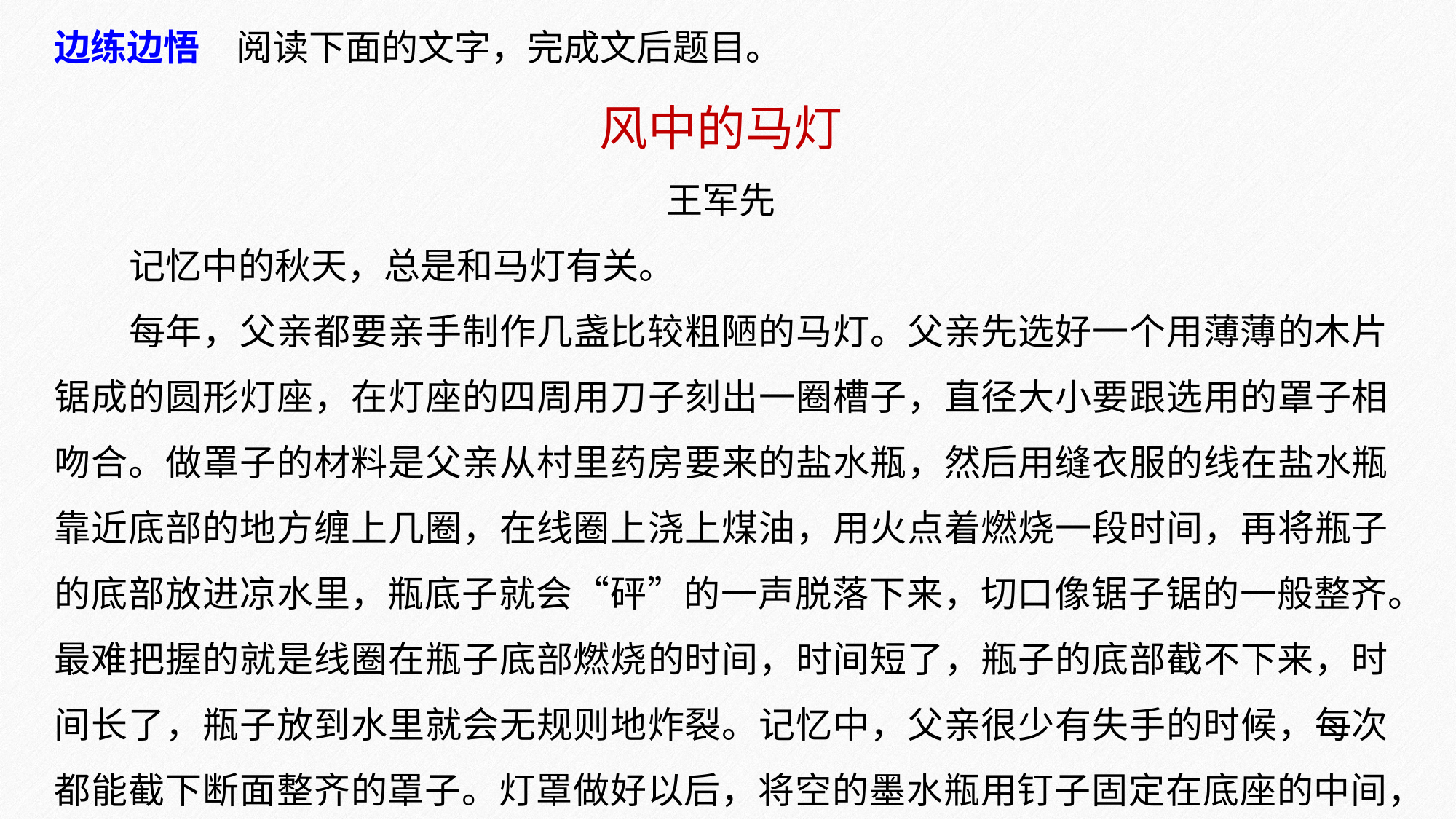

边练边悟　阅读下面的文字，完成文后题目。
风中的马灯
王军先
记忆中的秋天，总是和马灯有关。
每年，父亲都要亲手制作几盏比较粗陋的马灯。父亲先选好一个用薄薄的木片锯成的圆形灯座，在灯座的四周用刀子刻出一圈槽子，直径大小要跟选用的罩子相吻合。做罩子的材料是父亲从村里药房要来的盐水瓶，然后用缝衣服的线在盐水瓶靠近底部的地方缠上几圈，在线圈上浇上煤油，用火点着燃烧一段时间，再将瓶子的底部放进凉水里，瓶底子就会“砰”的一声脱落下来，切口像锯子锯的一般整齐。最难把握的就是线圈在瓶子底部燃烧的时间，时间短了，瓶子的底部截不下来，时间长了，瓶子放到水里就会无规则地炸裂。记忆中，父亲很少有失手的时候，每次都能截下断面整齐的罩子。灯罩做好以后，将空的墨水瓶用钉子固定在底座的中间，